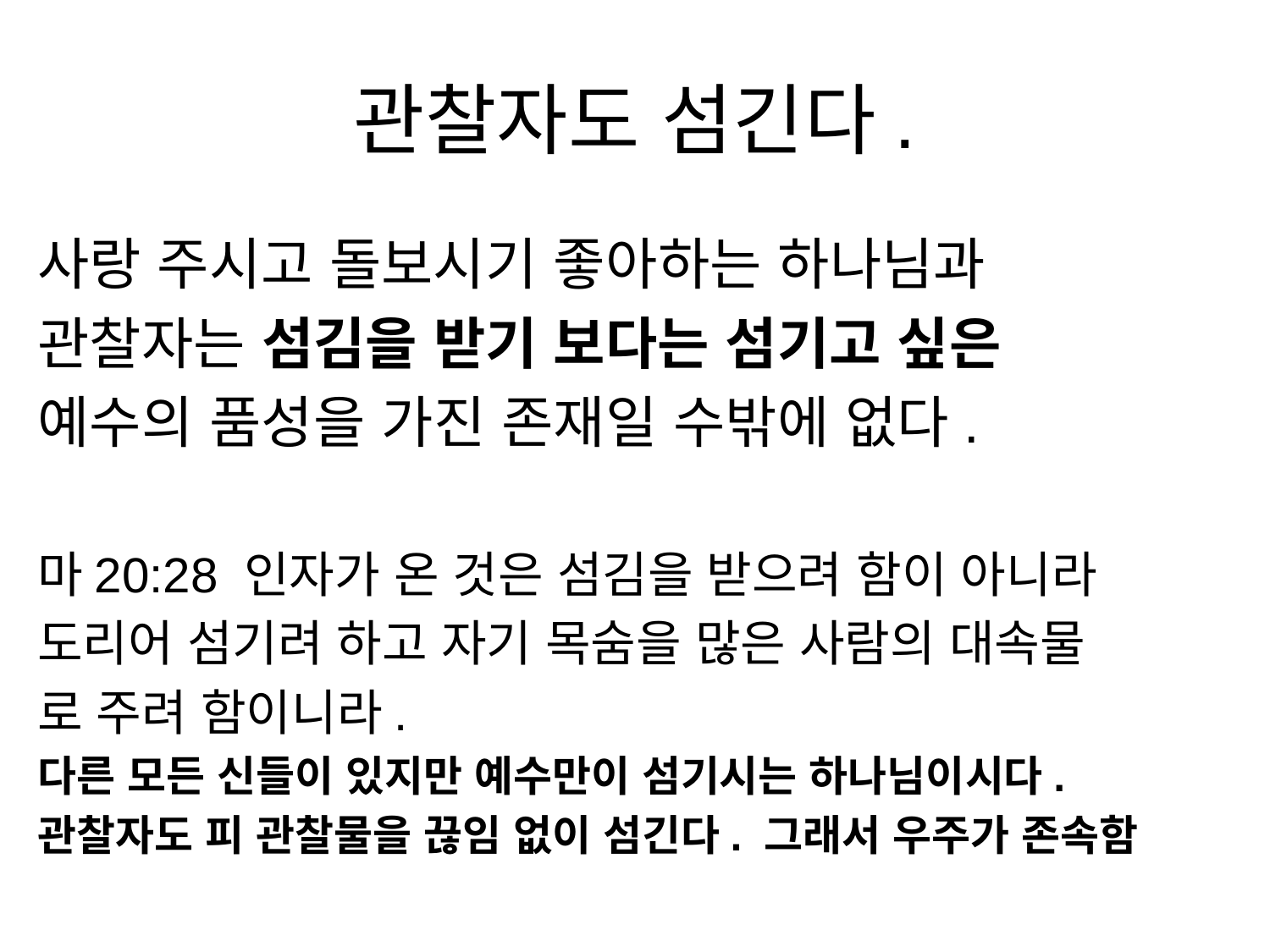

# 관찰자도 섬긴다.
사랑 주시고 돌보시기 좋아하는 하나님과
관찰자는 섬김을 받기 보다는 섬기고 싶은
예수의 품성을 가진 존재일 수밖에 없다.

마20:28 인자가 온 것은 섬김을 받으려 함이 아니라
도리어 섬기려 하고 자기 목숨을 많은 사람의 대속물
로 주려 함이니라.
다른 모든 신들이 있지만 예수만이 섬기시는 하나님이시다.
관찰자도 피 관찰물을 끊임 없이 섬긴다. 그래서 우주가 존속함